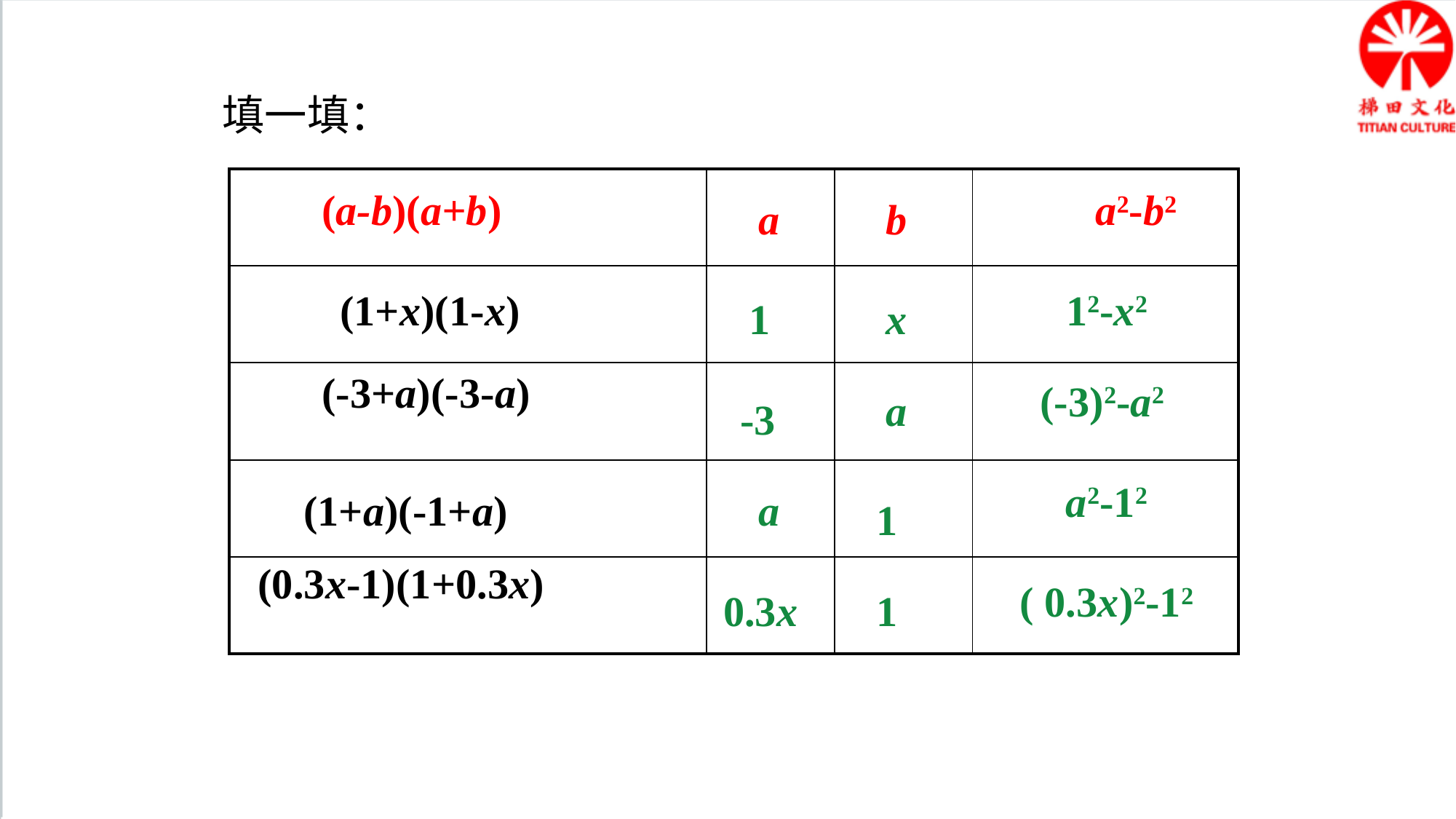

填一填：
|  |  |  |  |
| --- | --- | --- | --- |
|  |  |  |  |
|  |  |  |  |
|  |  |  |  |
|  |  |  |  |
(a-b)(a+b)
a2-b2
a
b

(1+x)(1-x)
12-x2
1
x
(-3+a)(-3-a)
(-3)2-a2
a
-3
a2-12
(1+a)(-1+a)
a
1
(0.3x-1)(1+0.3x)
( 0.3x)2-12
 0.3x
1